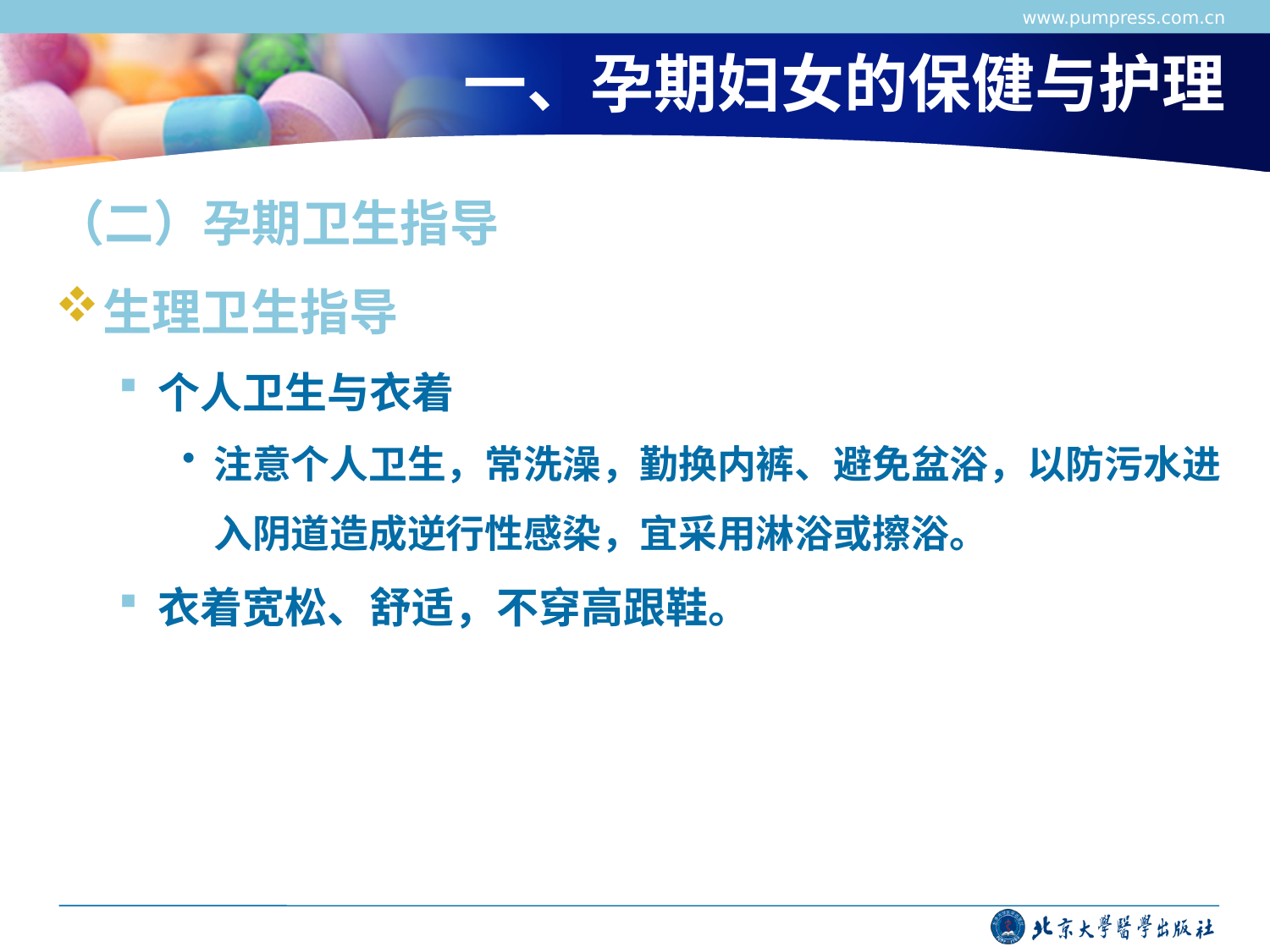

www.pumpress.com.cn
# 一、孕期妇女的保健与护理
（二）孕期卫生指导
生理卫生指导
个人卫生与衣着
注意个人卫生，常洗澡，勤换内裤、避免盆浴，以防污水进入阴道造成逆行性感染，宜采用淋浴或擦浴。
衣着宽松、舒适，不穿高跟鞋。